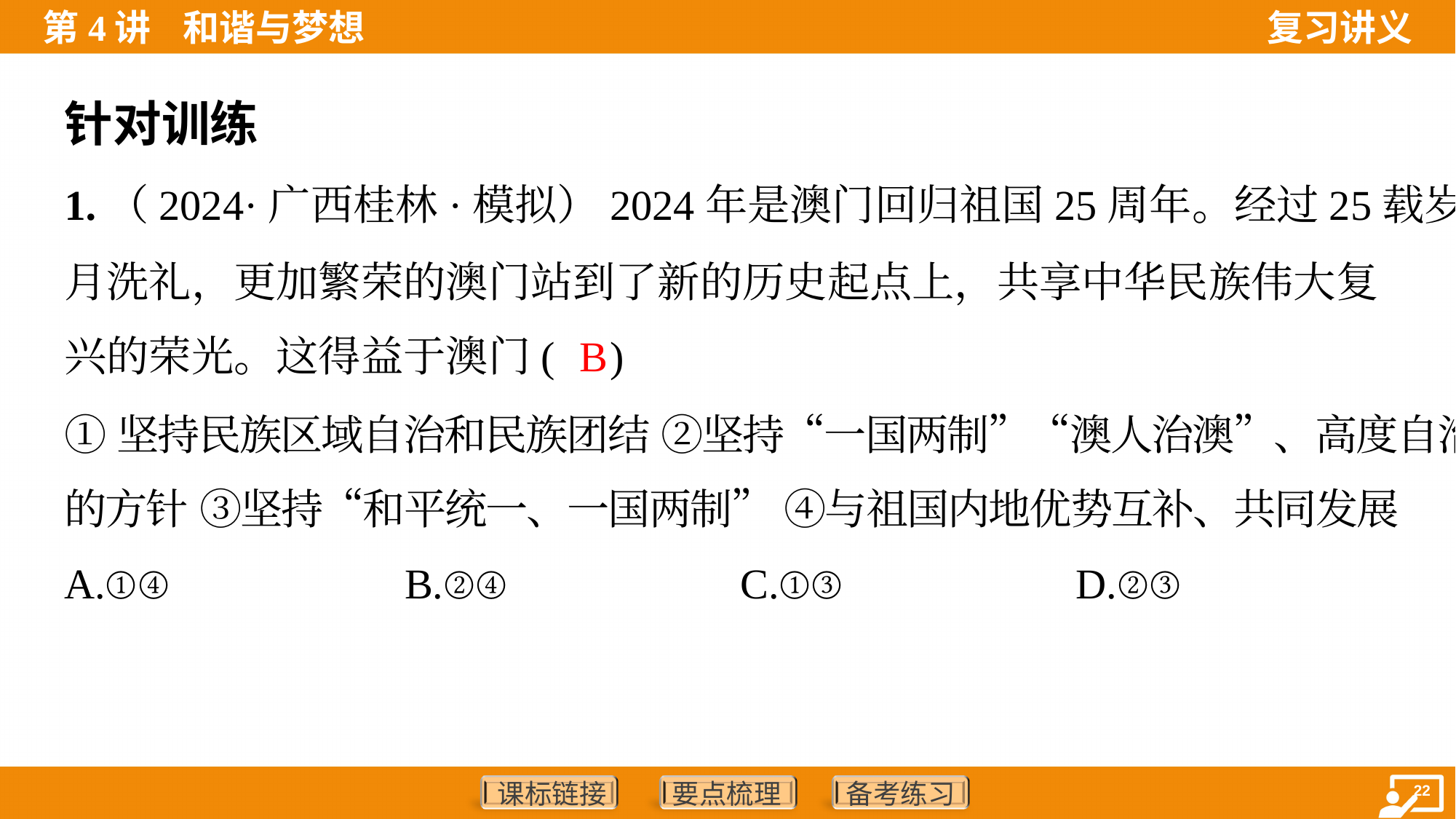

针对训练
1.（2024·广西桂林·模拟）2024年是澳门回归祖国25周年。经过25载岁
月洗礼，更加繁荣的澳门站到了新的历史起点上，共享中华民族伟大复
兴的荣光。这得益于澳门(     )
B
①坚持民族区域自治和民族团结 ②坚持“一国两制”“澳人治澳”、高度自治
的方针 ③坚持“和平统一、一国两制” ④与祖国内地优势互补、共同发展
A.①④	B.②④	C.①③	D.②③